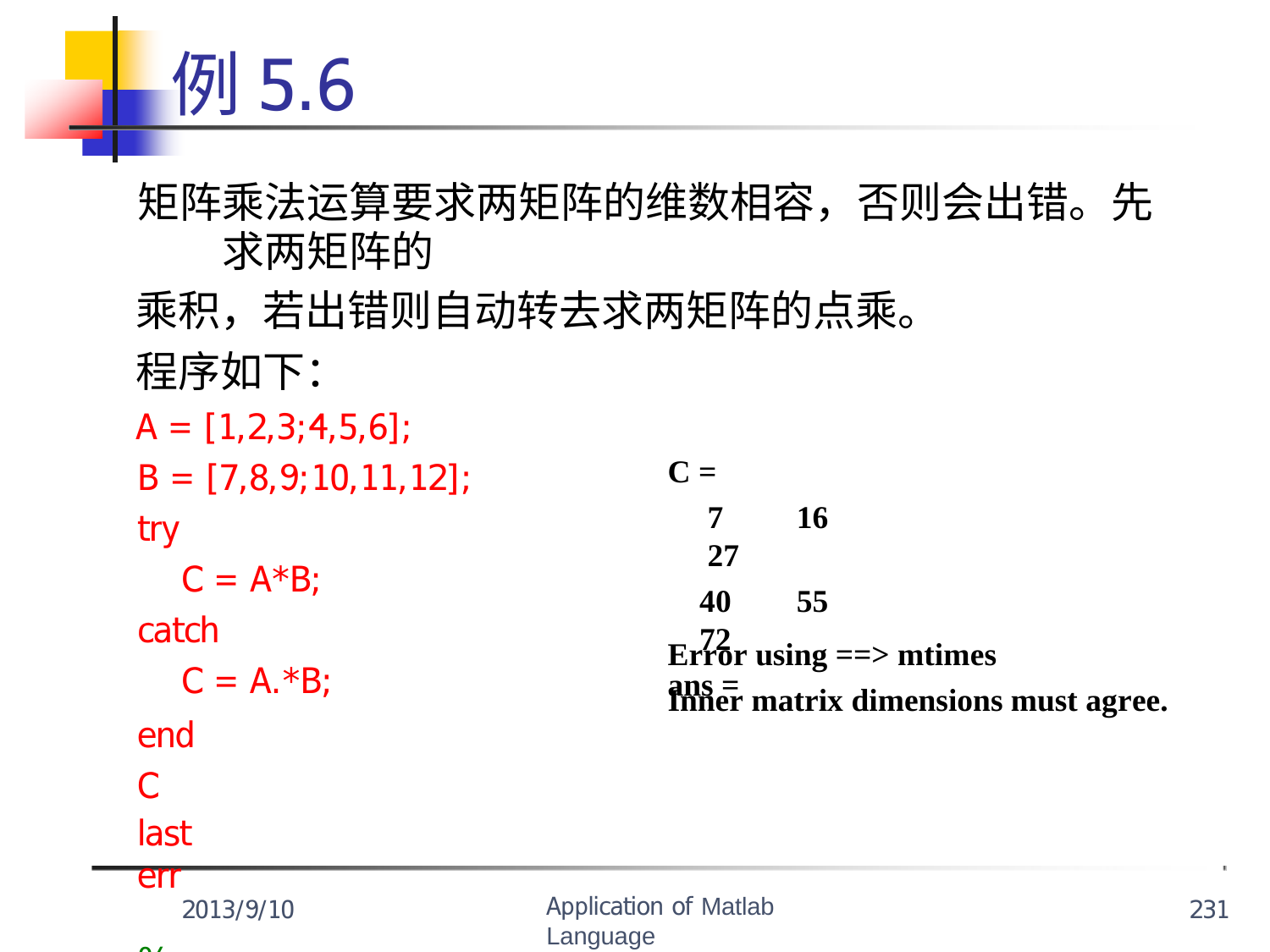

# 例5.6
矩阵乘法运算要求两矩阵的维数相容，否则会出错。先 求两矩阵的
乘积，若出错则自动转去求两矩阵的点乘。

程序如下：
A = [1,2,3;4,5,6];
C =
7	16	27
40	55	72
ans =
B = [7,8,9;10,11,12];
try
C = A*B;
catch
C = A.*B;
end C
lasterr	%显示出错原因
Error using ==> mtimes
Inner matrix dimensions must agree.
Application of Matlab Language
2013/9/10
231